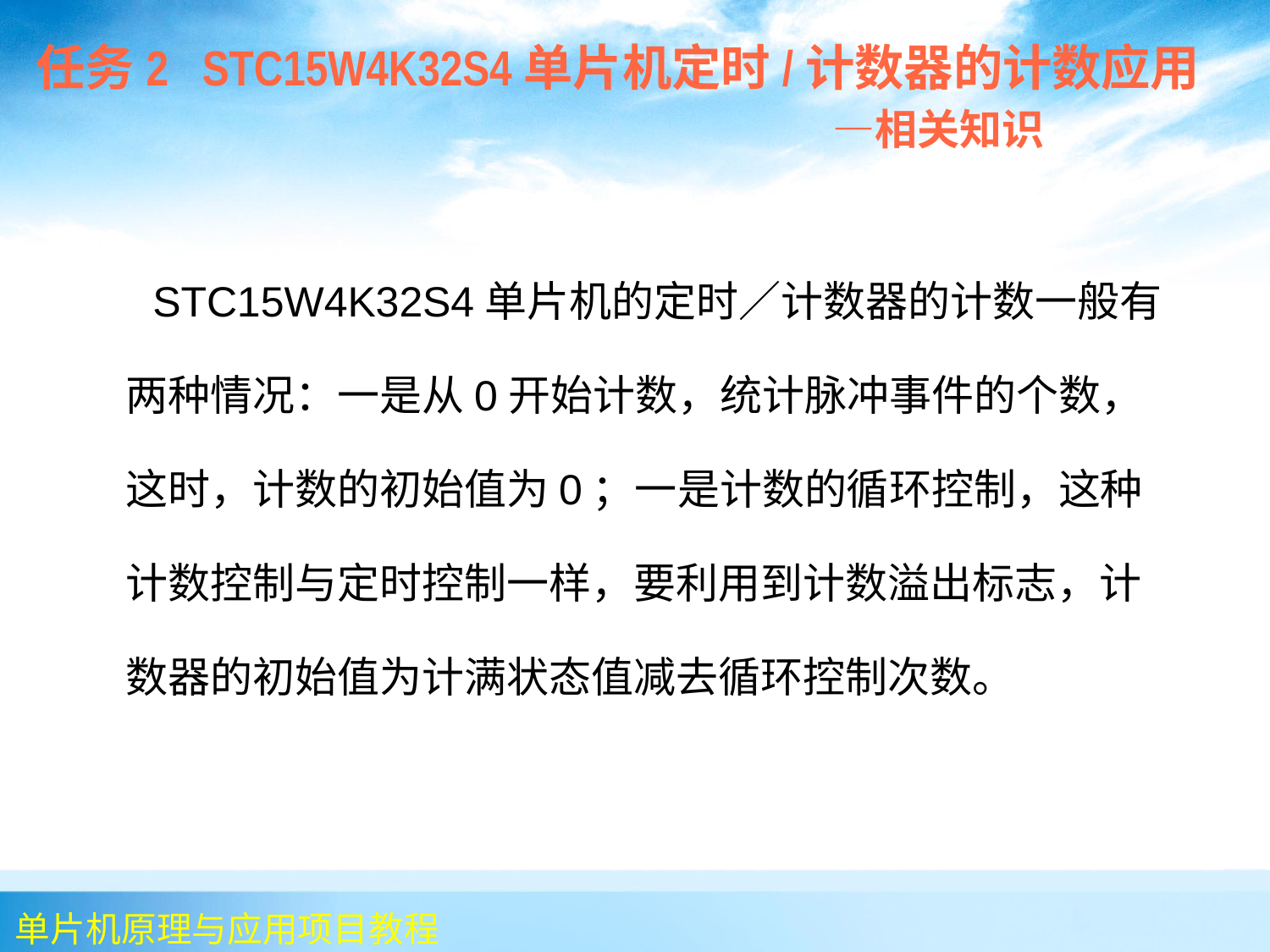

任务2   STC15W4K32S4单片机定时/计数器的计数应用
                                                                       —相关知识
       STC15W4K32S4单片机的定时／计数器的计数一般有两种情况：一是从0开始计数，统计脉冲事件的个数，这时，计数的初始值为0；一是计数的循环控制，这种计数控制与定时控制一样，要利用到计数溢出标志，计数器的初始值为计满状态值减去循环控制次数。